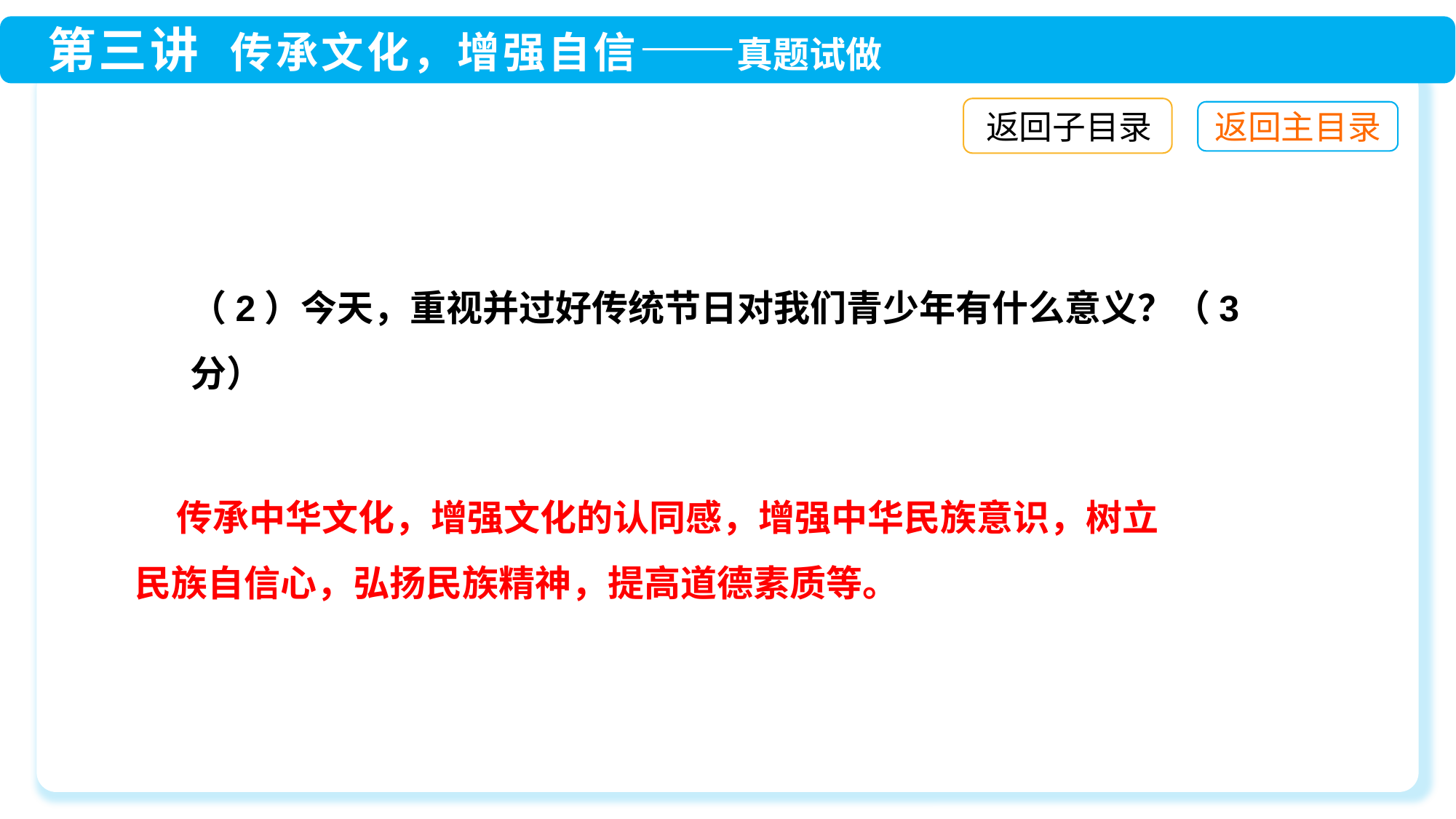

返回子目录

（2）今天，重视并过好传统节日对我们青少年有什么意义？（3分）

    传承中华文化，增强文化的认同感，增强中华民族意识，树立民族自信心，弘扬民族精神，提高道德素质等。